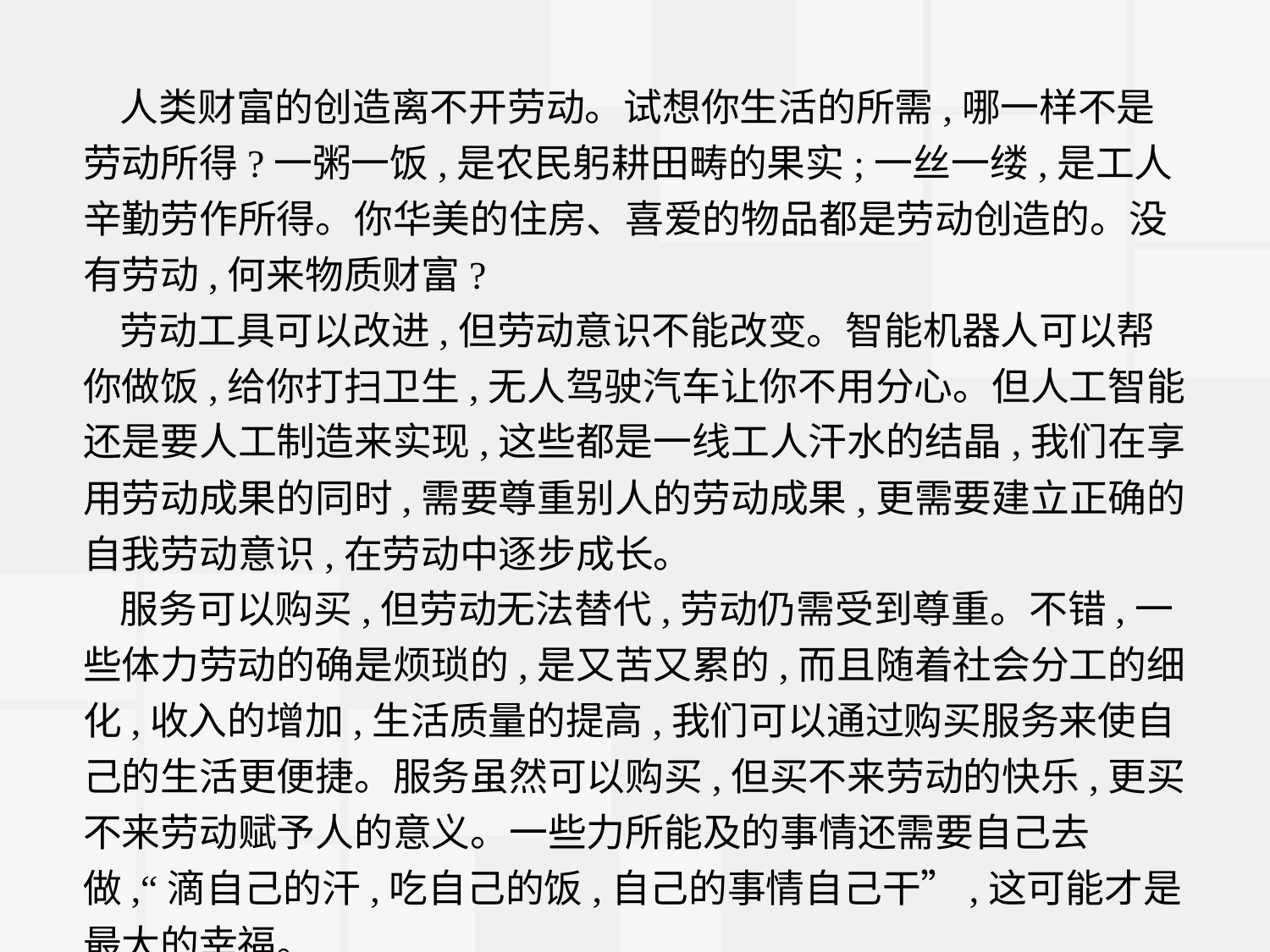

人类财富的创造离不开劳动。试想你生活的所需,哪一样不是劳动所得?一粥一饭,是农民躬耕田畴的果实;一丝一缕,是工人辛勤劳作所得。你华美的住房、喜爱的物品都是劳动创造的。没有劳动,何来物质财富?
劳动工具可以改进,但劳动意识不能改变。智能机器人可以帮你做饭,给你打扫卫生,无人驾驶汽车让你不用分心。但人工智能还是要人工制造来实现,这些都是一线工人汗水的结晶,我们在享用劳动成果的同时,需要尊重别人的劳动成果,更需要建立正确的自我劳动意识,在劳动中逐步成长。
服务可以购买,但劳动无法替代,劳动仍需受到尊重。不错,一些体力劳动的确是烦琐的,是又苦又累的,而且随着社会分工的细化,收入的增加,生活质量的提高,我们可以通过购买服务来使自己的生活更便捷。服务虽然可以购买,但买不来劳动的快乐,更买不来劳动赋予人的意义。一些力所能及的事情还需要自己去做,“滴自己的汗,吃自己的饭,自己的事情自己干”,这可能才是最大的幸福。